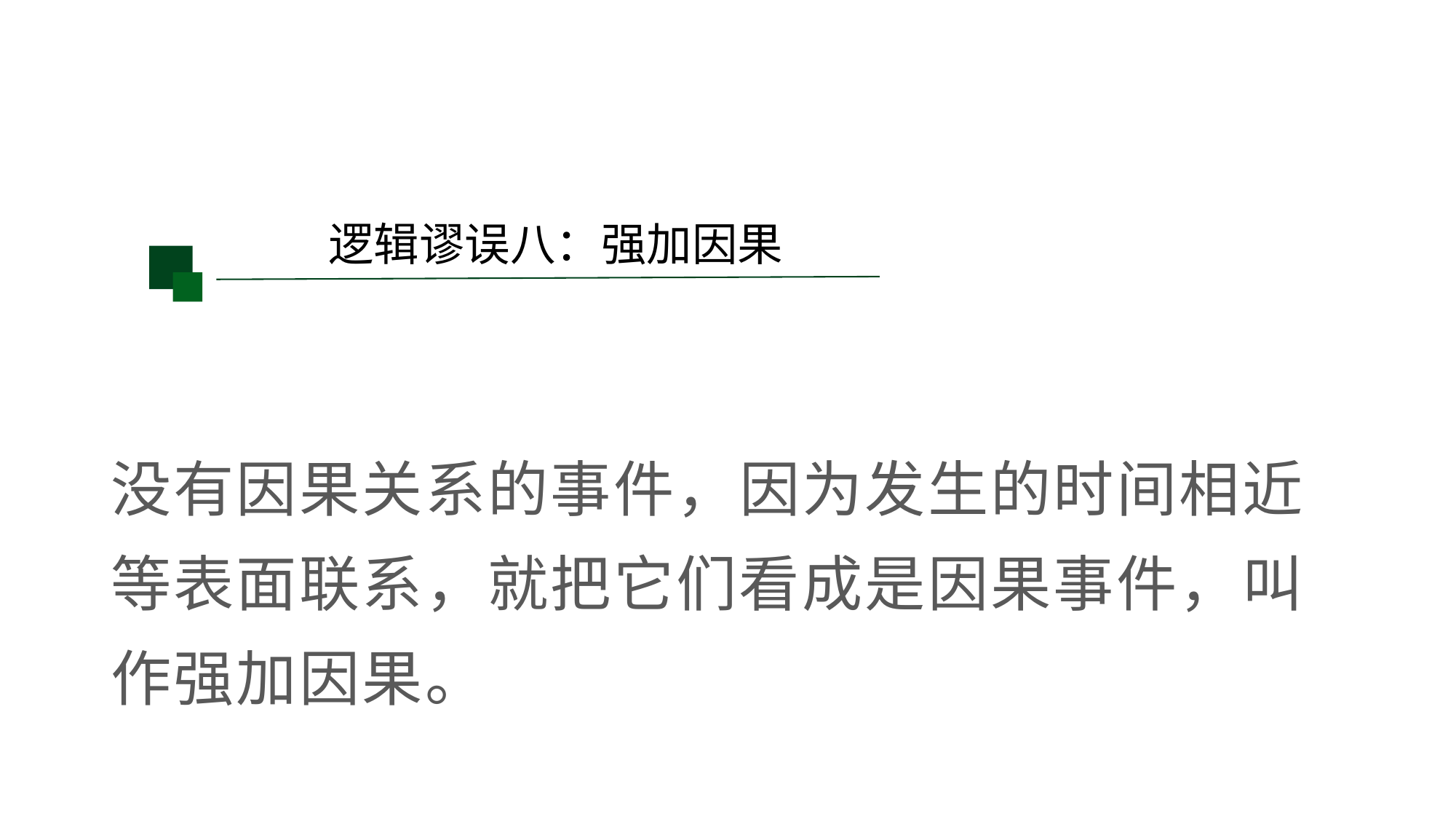

逻辑谬误八：强加因果

没有因果关系的事件，因为发生的时间相近等表面联系，就把它们看成是因果事件，叫作强加因果。